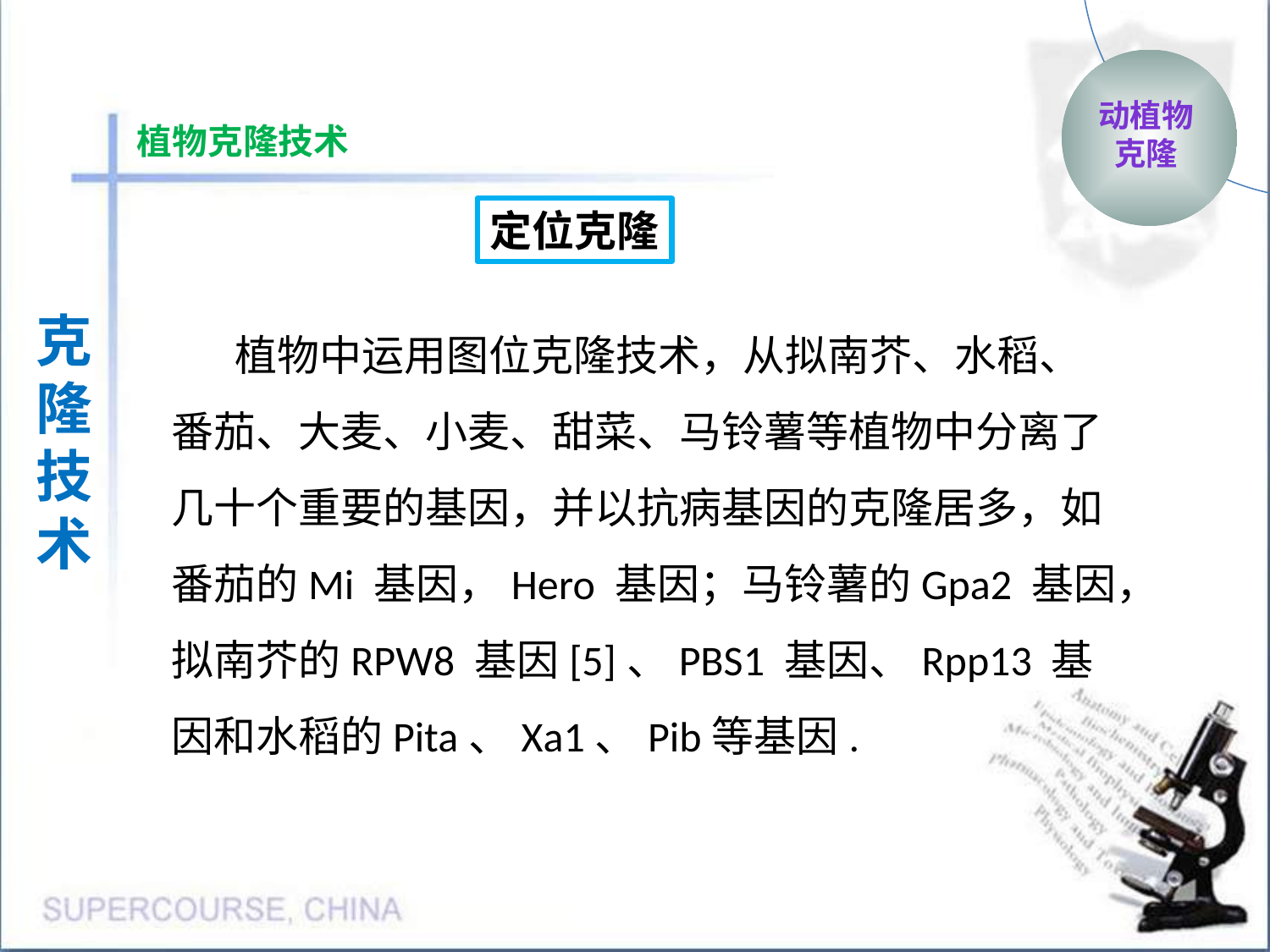

动植物
克隆
植物克隆技术
定位克隆
植物中运用图位克隆技术，从拟南芥、水稻、番茄、大麦、小麦、甜菜、马铃薯等植物中分离了几十个重要的基因，并以抗病基因的克隆居多，如番茄的Mi 基因，Hero 基因；马铃薯的Gpa2 基因，拟南芥的RPW8 基因[5]、PBS1 基因、Rpp13 基因和水稻的Pita、Xa1、Pib等基因.
克隆
技术